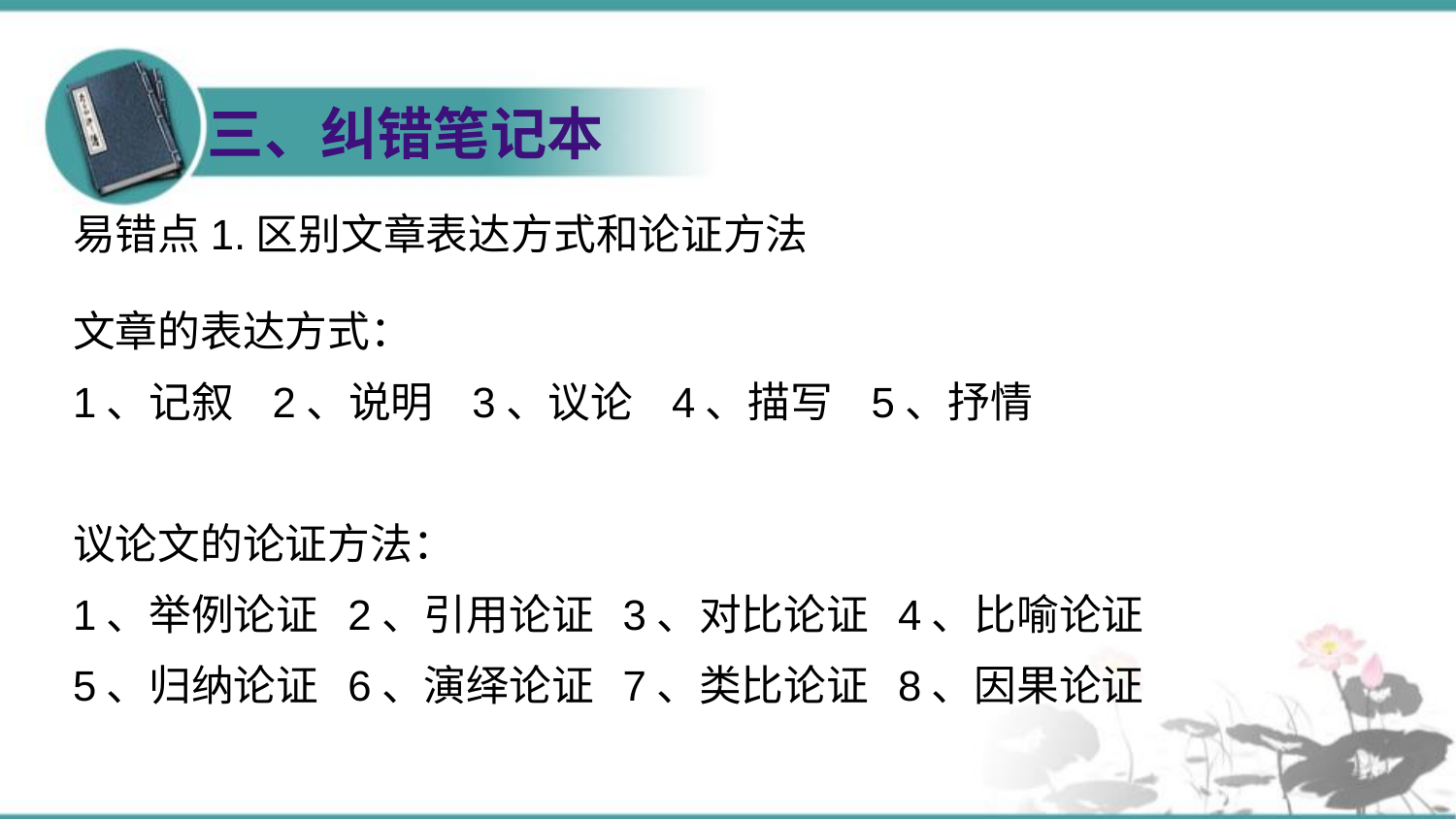

三、纠错笔记本
易错点1.区别文章表达方式和论证方法
文章的表达方式：
1、记叙   2、说明   3、议论   4、描写   5、抒情

议论文的论证方法：
1、举例论证  2、引用论证  3、对比论证  4、比喻论证
5、归纳论证  6、演绎论证  7、类比论证  8、因果论证